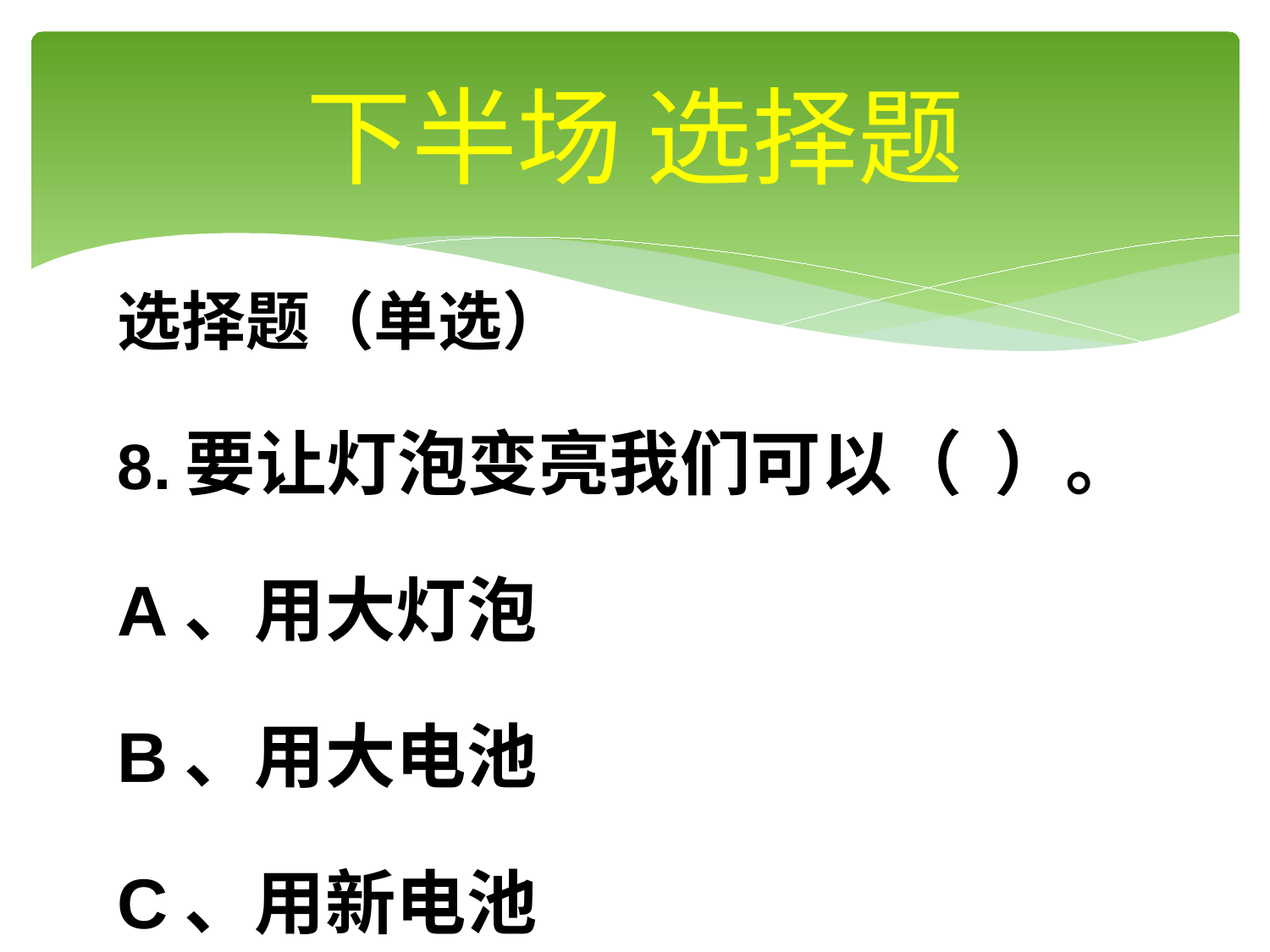

# 下半场 选择题
选择题（单选）
8.要让灯泡变亮我们可以（  ）。
A、用大灯泡
B、用大电池
C、用新电池